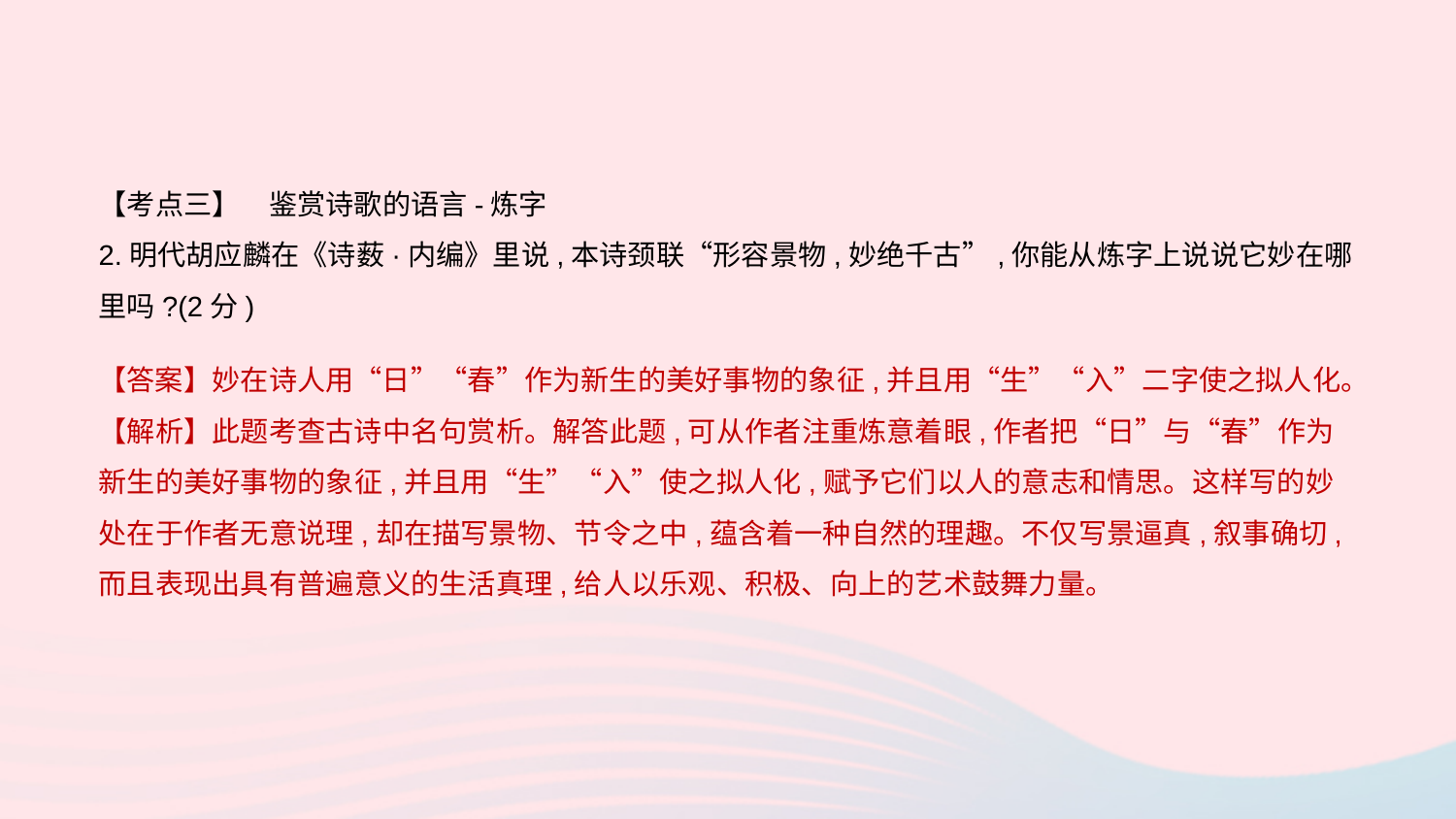

【考点三】　鉴赏诗歌的语言-炼字
2.明代胡应麟在《诗薮·内编》里说,本诗颈联“形容景物,妙绝千古”,你能从炼字上说说它妙在哪里吗?(2分)
【答案】妙在诗人用“日”“春”作为新生的美好事物的象征,并且用“生”“入”二字使之拟人化。
【解析】此题考查古诗中名句赏析。解答此题,可从作者注重炼意着眼,作者把“日”与“春”作为新生的美好事物的象征,并且用“生”“入”使之拟人化,赋予它们以人的意志和情思。这样写的妙处在于作者无意说理,却在描写景物、节令之中,蕴含着一种自然的理趣。不仅写景逼真,叙事确切,而且表现出具有普遍意义的生活真理,给人以乐观、积极、向上的艺术鼓舞力量。